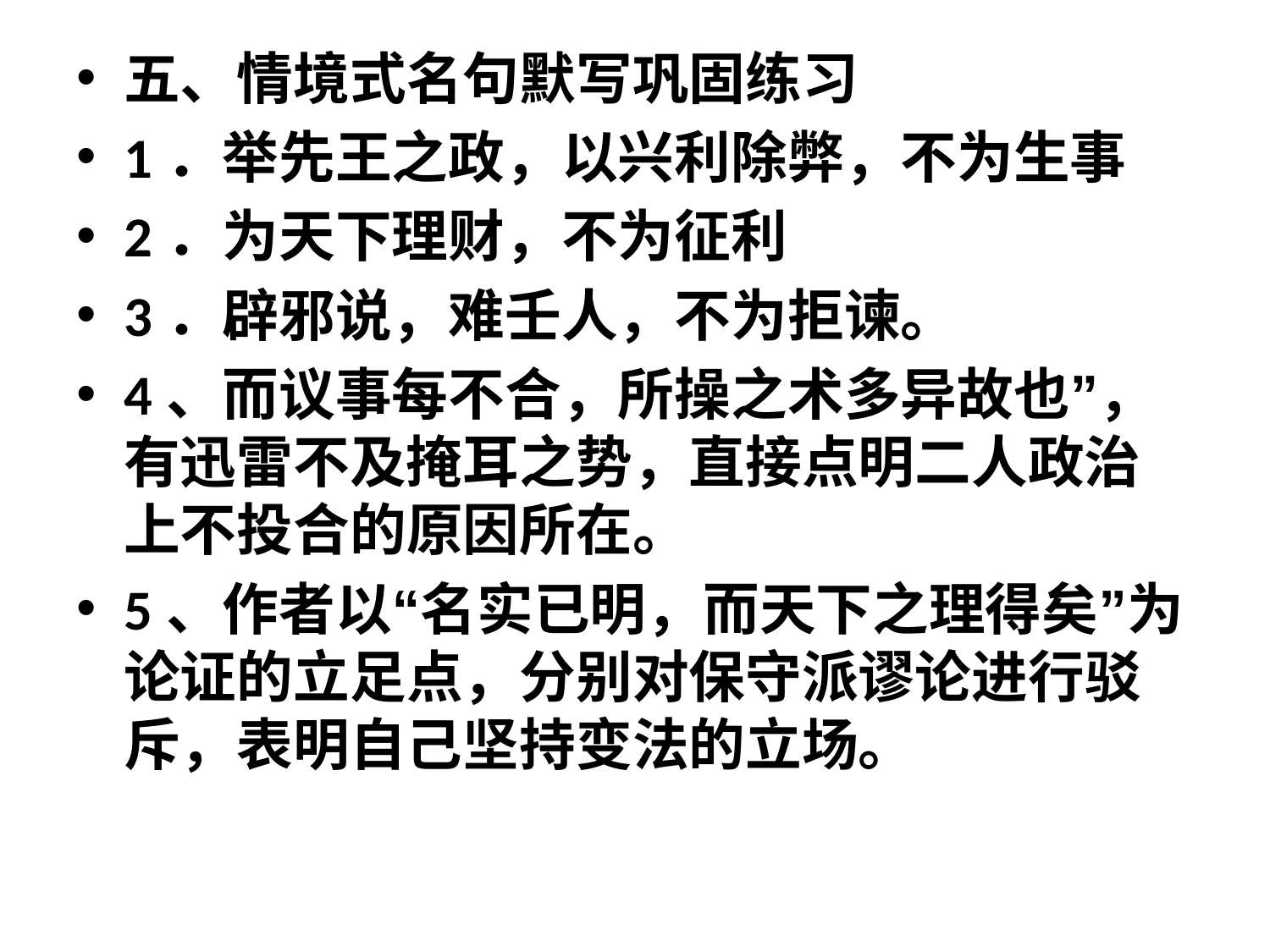

#
五、情境式名句默写巩固练习
1．举先王之政，以兴利除弊，不为生事
2．为天下理财，不为征利
3．辟邪说，难壬人，不为拒谏。
4、而议事每不合，所操之术多异故也”，有迅雷不及掩耳之势，直接点明二人政治上不投合的原因所在。
5、作者以“名实已明，而天下之理得矣”为论证的立足点，分别对保守派谬论进行驳斥，表明自己坚持变法的立场。